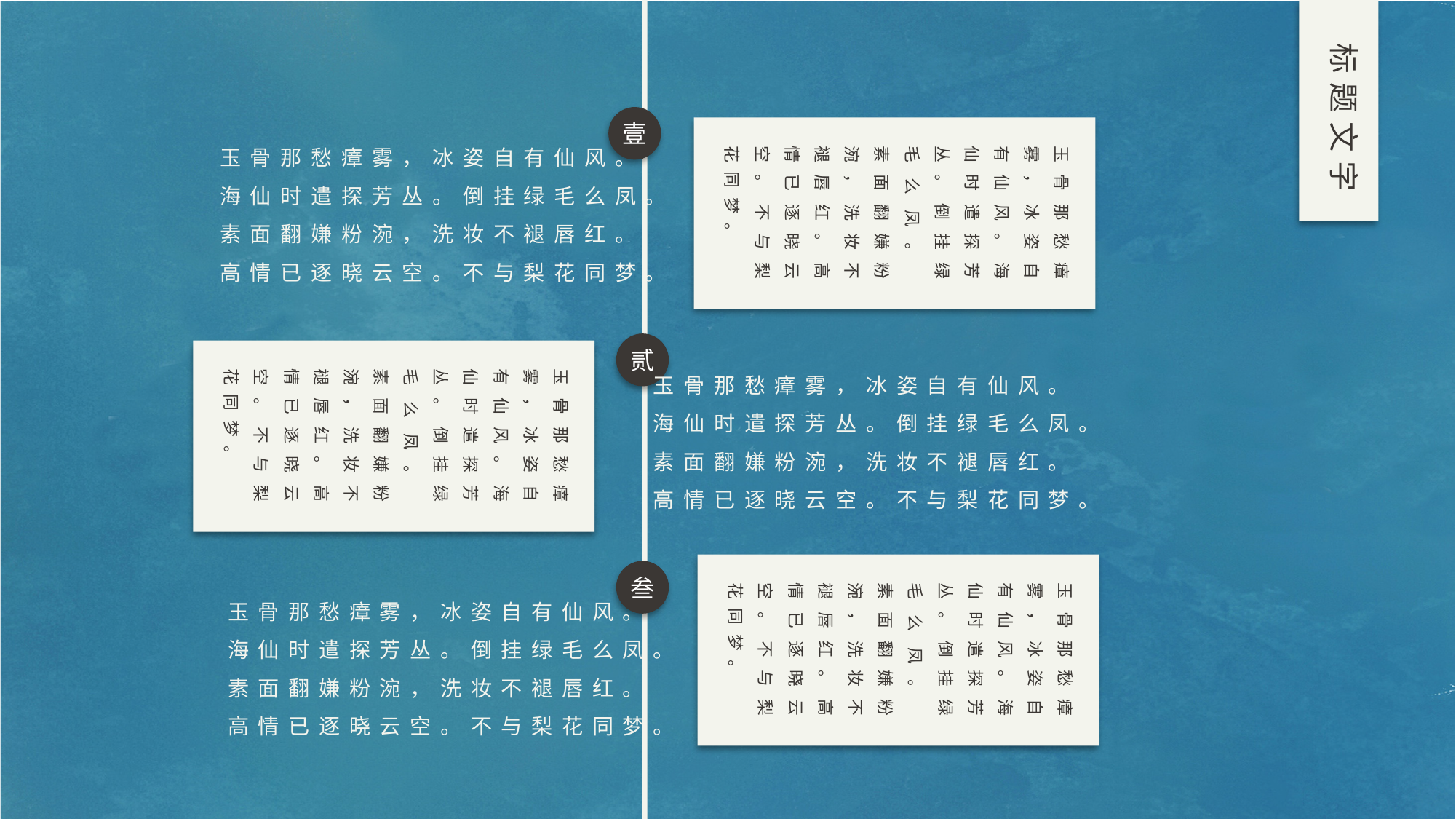

标题文字

壹
玉骨那愁瘴雾，冰姿自有仙风。海仙时遣探芳丛。倒挂绿毛么凤。素面翻嫌粉涴，洗妆不褪唇红。高情已逐晓云空。不与梨花同梦。

玉骨那愁瘴雾，冰姿自有仙风。海仙时遣探芳丛。倒挂绿毛么凤。  素面翻嫌粉涴，洗妆不褪唇红。高情已逐晓云空。不与梨花同梦。

贰
玉骨那愁瘴雾，冰姿自有仙风。海仙时遣探芳丛。倒挂绿毛么凤。素面翻嫌粉涴，洗妆不褪唇红。高情已逐晓云空。不与梨花同梦。

玉骨那愁瘴雾，冰姿自有仙风。海仙时遣探芳丛。倒挂绿毛么凤。  素面翻嫌粉涴，洗妆不褪唇红。高情已逐晓云空。不与梨花同梦。

玉骨那愁瘴雾，冰姿自有仙风。海仙时遣探芳丛。倒挂绿毛么凤。  素面翻嫌粉涴，洗妆不褪唇红。高情已逐晓云空。不与梨花同梦。

叁
玉骨那愁瘴雾，冰姿自有仙风。海仙时遣探芳丛。倒挂绿毛么凤。素面翻嫌粉涴，洗妆不褪唇红。高情已逐晓云空。不与梨花同梦。